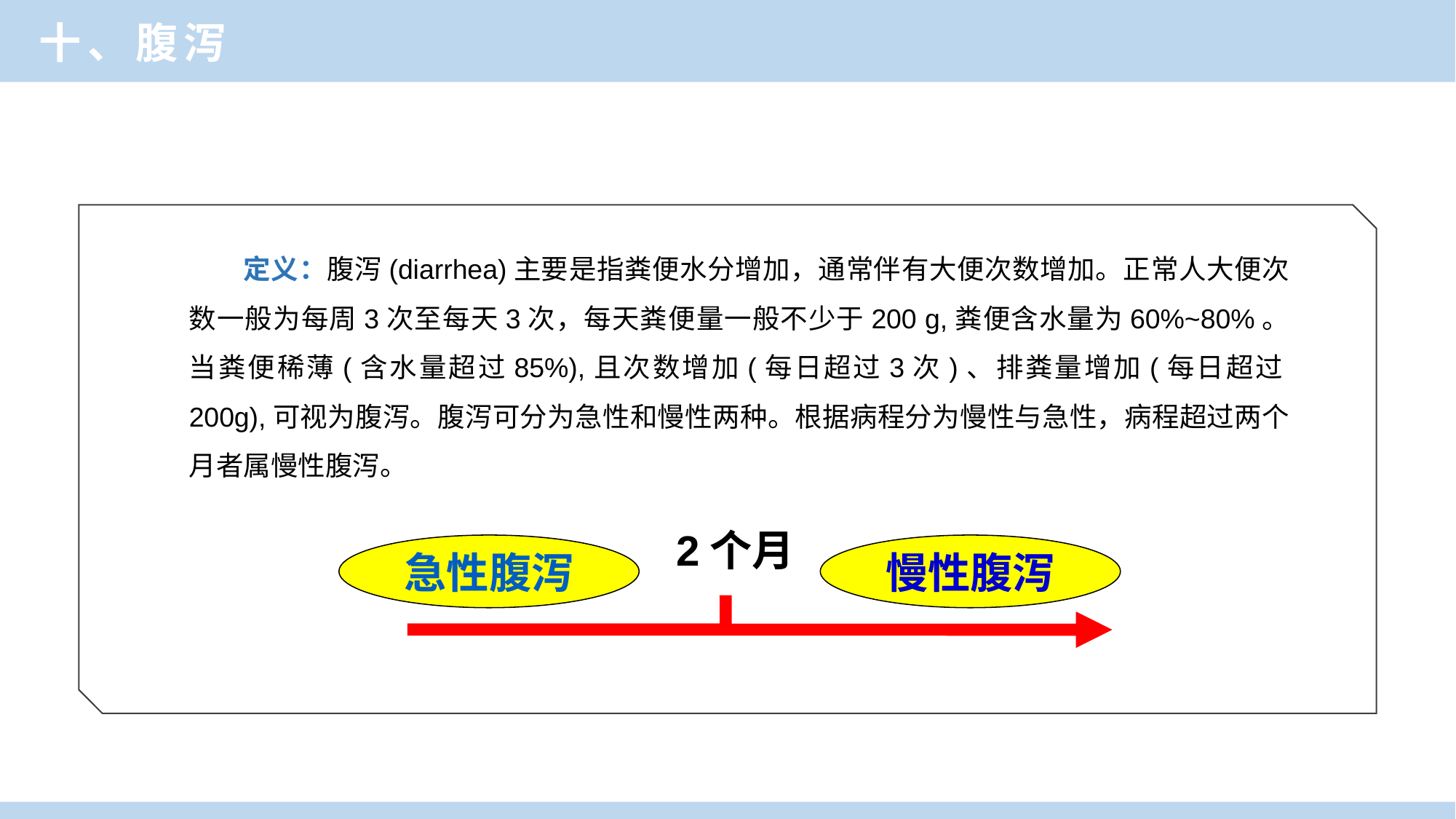

十、腹泻

定义：腹泻(diarrhea)主要是指粪便水分增加，通常伴有大便次数增加。正常人大便次数一般为每周3次至每天3次，每天粪便量一般不少于200 g,粪便含水量为60%~80%。当粪便稀薄(含水量超过85%),且次数增加(每日超过3次)、排粪量增加(每日超过200g),可视为腹泻。腹泻可分为急性和慢性两种。根据病程分为慢性与急性，病程超过两个月者属慢性腹泻。
2个月
急性腹泻
慢性腹泻